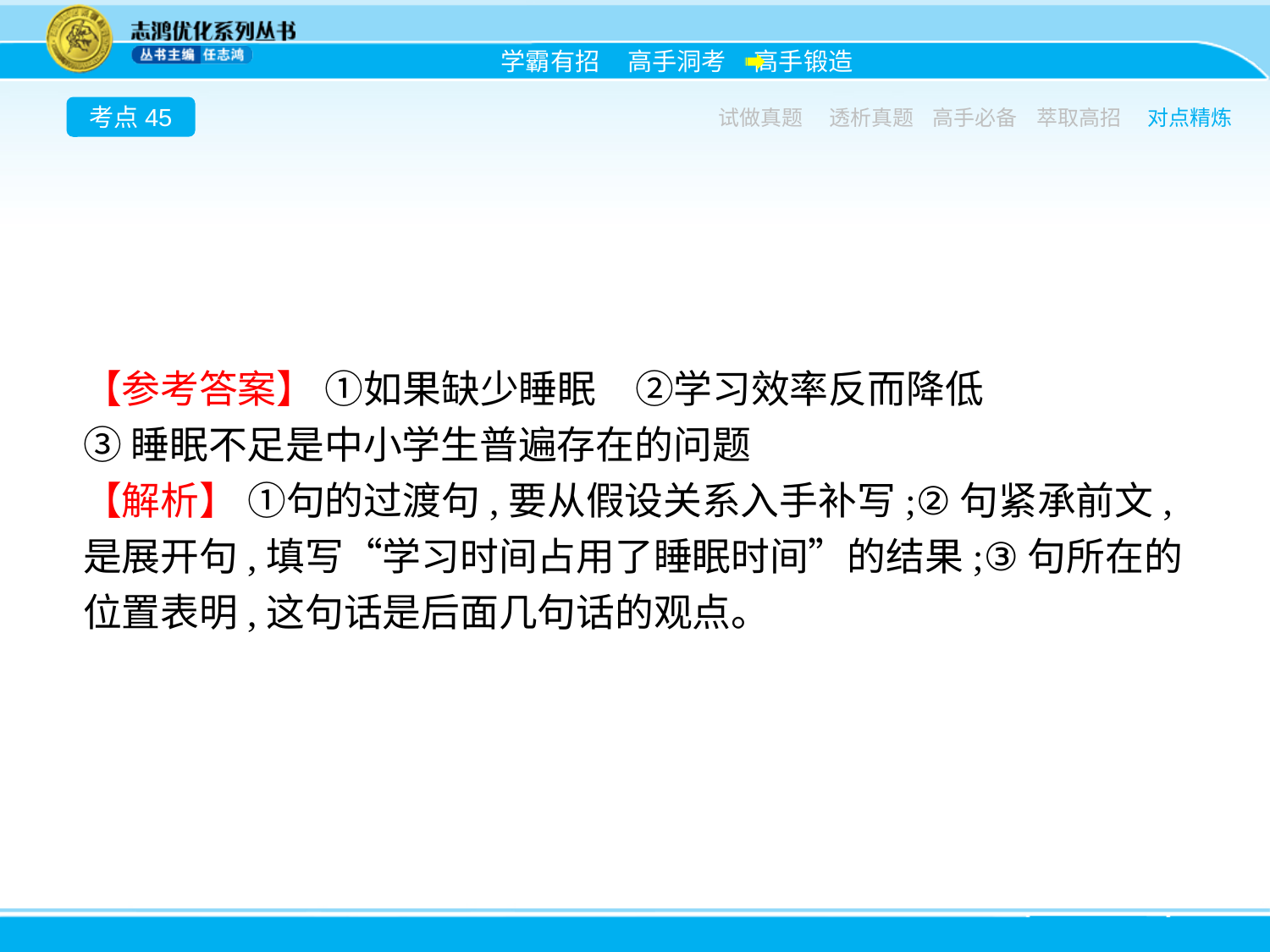

考点45
试做真题
透析真题
高手必备
萃取高招
对点精炼
【参考答案】 ①如果缺少睡眠　②学习效率反而降低
③睡眠不足是中小学生普遍存在的问题
【解析】 ①句的过渡句,要从假设关系入手补写;②句紧承前文,是展开句,填写“学习时间占用了睡眠时间”的结果;③句所在的位置表明,这句话是后面几句话的观点。